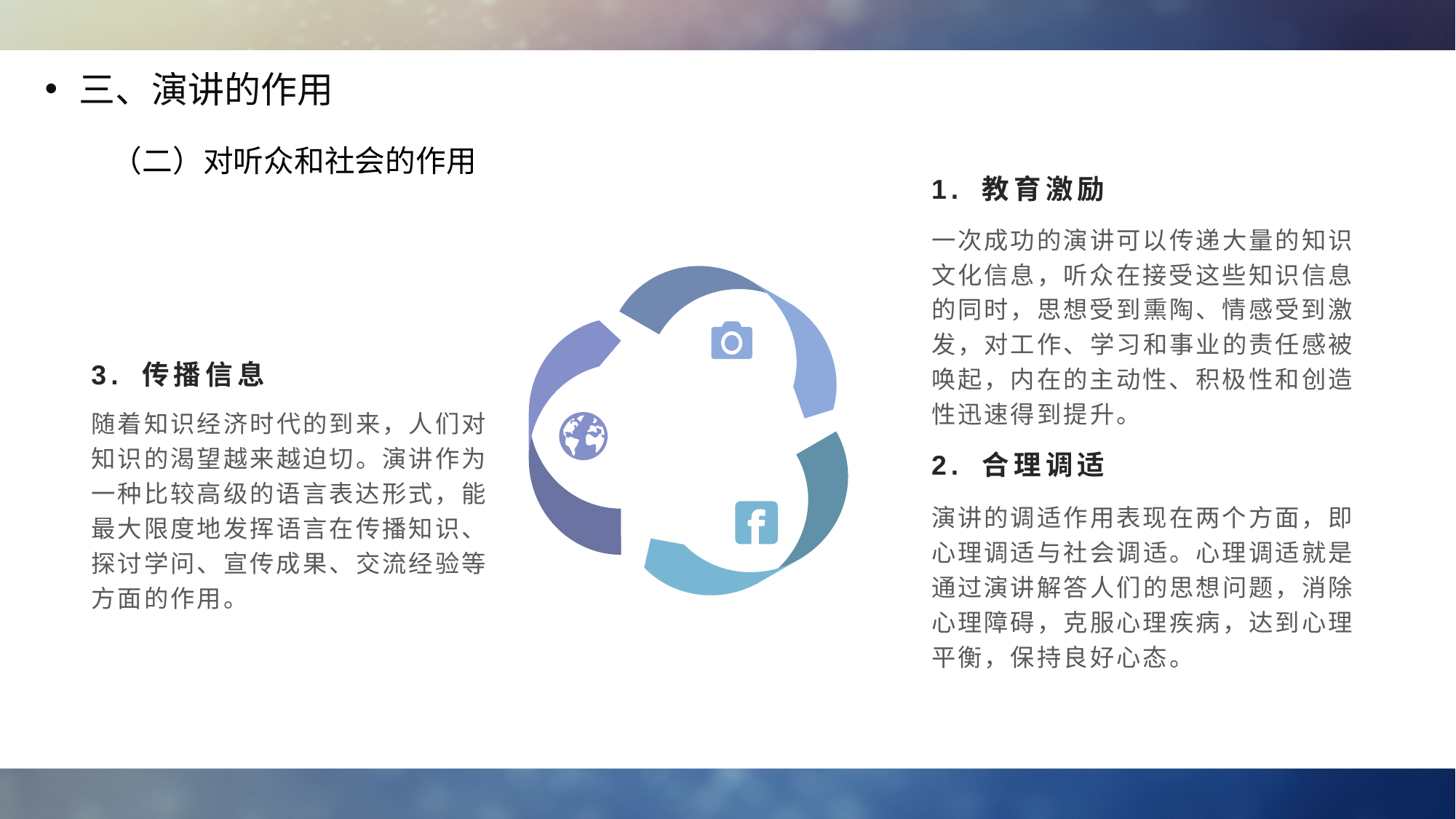

三、演讲的作用
（二）对听众和社会的作用
1. 教育激励
一次成功的演讲可以传递大量的知识文化信息，听众在接受这些知识信息的同时，思想受到熏陶、情感受到激发，对工作、学习和事业的责任感被唤起，内在的主动性、积极性和创造性迅速得到提升。

3. 传播信息

随着知识经济时代的到来，人们对知识的渴望越来越迫切。演讲作为一种比较高级的语言表达形式，能最大限度地发挥语言在传播知识、探讨学问、宣传成果、交流经验等方面的作用。

2. 合理调适

演讲的调适作用表现在两个方面，即心理调适与社会调适。心理调适就是通过演讲解答人们的思想问题，消除心理障碍，克服心理疾病，达到心理平衡，保持良好心态。